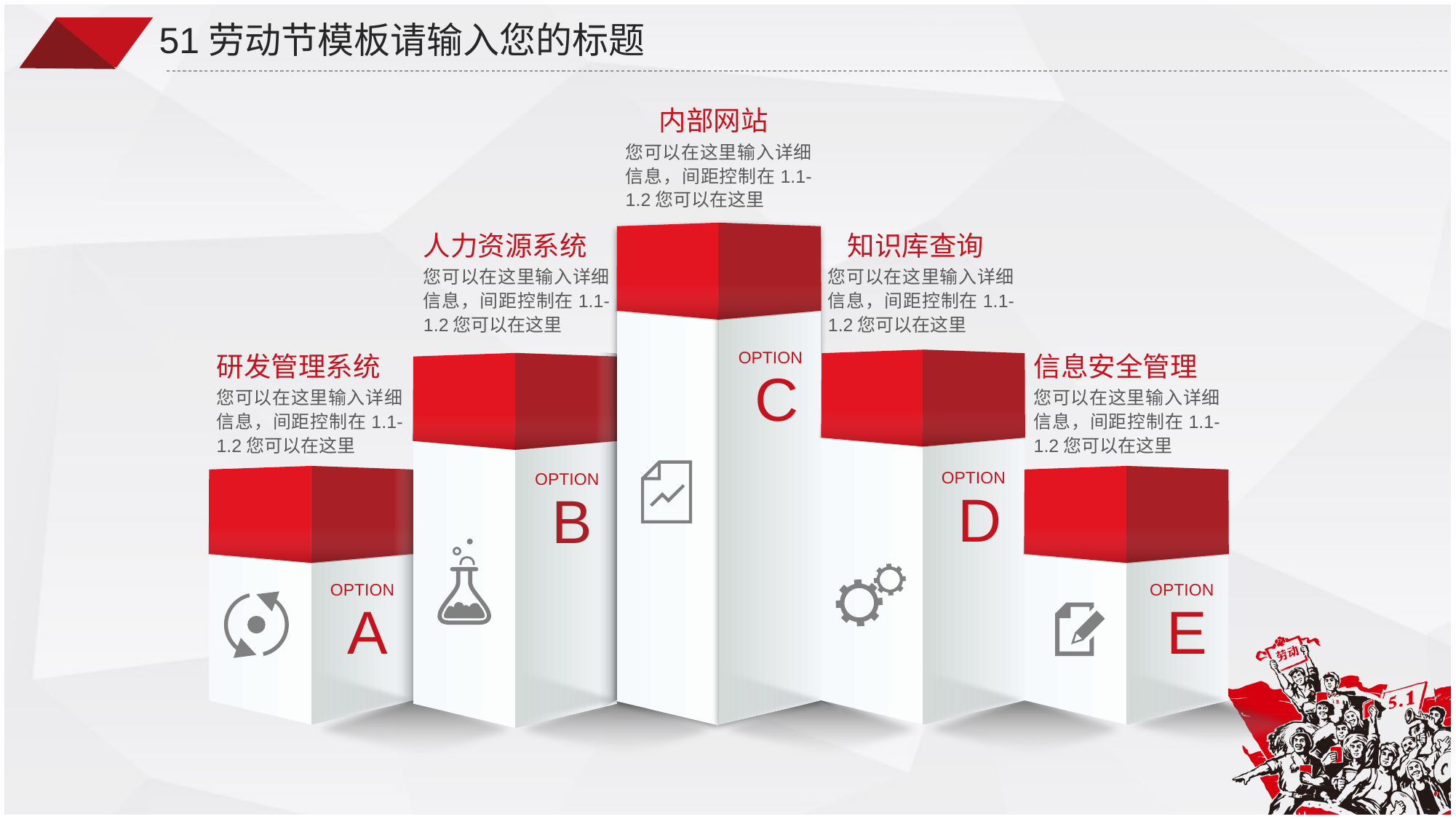

51劳动节模板请输入您的标题

内部网站
您可以在这里输入详细信息，间距控制在1.1-1.2您可以在这里

OPTION
C

人力资源系统
知识库查询
您可以在这里输入详细信息，间距控制在1.1-1.2您可以在这里
您可以在这里输入详细信息，间距控制在1.1-1.2您可以在这里
研发管理系统
信息安全管理

OPTION
D

OPTION
B

您可以在这里输入详细信息，间距控制在1.1-1.2您可以在这里
您可以在这里输入详细信息，间距控制在1.1-1.2您可以在这里

OPTION
A

OPTION
E